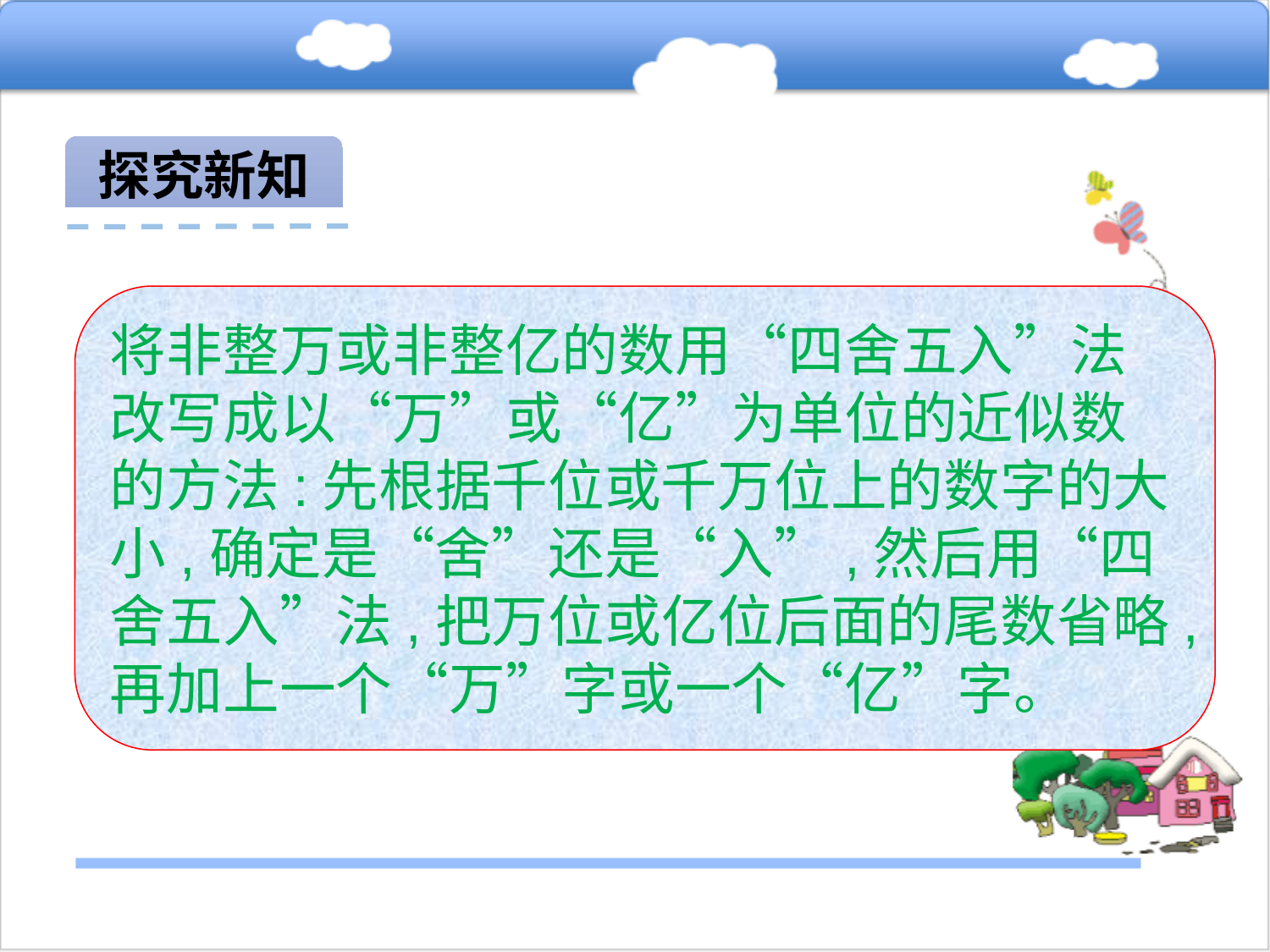

探究新知
将非整万或非整亿的数用“四舍五入”法改写成以“万”或“亿”为单位的近似数的方法:先根据千位或千万位上的数字的大小,确定是“舍”还是“入”,然后用“四舍五入”法,把万位或亿位后面的尾数省略,再加上一个“万”字或一个“亿”字。